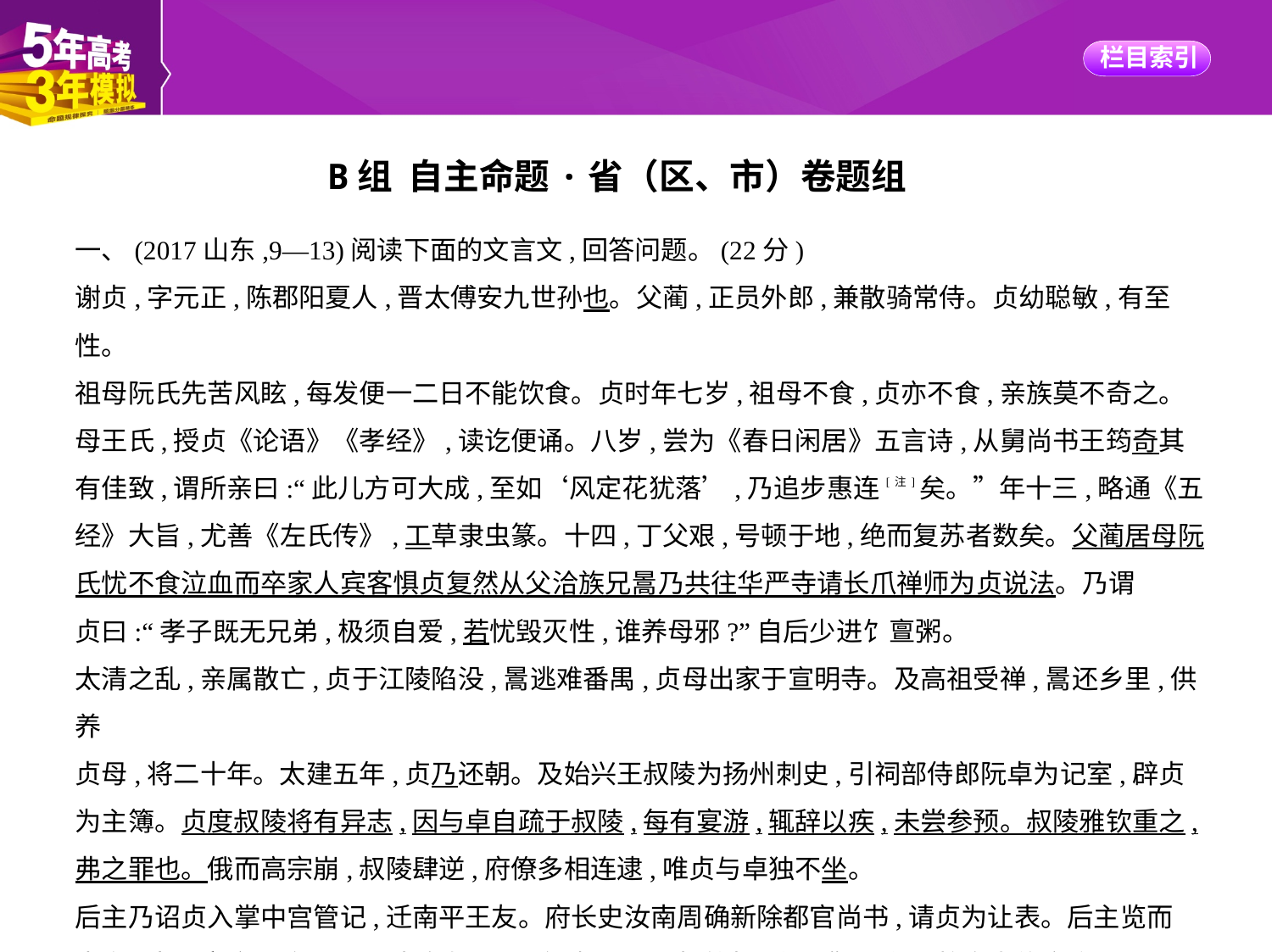

B组  自主命题·省（区、市）卷题组
一、(2017山东,9—13)阅读下面的文言文,回答问题。(22分)
谢贞,字元正,陈郡阳夏人,晋太傅安九世孙也。父蔺,正员外郎,兼散骑常侍。贞幼聪敏,有至性。
祖母阮氏先苦风眩,每发便一二日不能饮食。贞时年七岁,祖母不食,贞亦不食,亲族莫不奇之。
母王氏,授贞《论语》《孝经》,读讫便诵。八岁,尝为《春日闲居》五言诗,从舅尚书王筠奇其
有佳致,谓所亲曰:“此儿方可大成,至如‘风定花犹落’,乃追步惠连[注]矣。”年十三,略通《五
经》大旨,尤善《左氏传》,工草隶虫篆。十四,丁父艰,号顿于地,绝而复苏者数矣。父蔺居母阮
氏忧不食泣血而卒家人宾客惧贞复然从父洽族兄暠乃共往华严寺请长爪禅师为贞说法。乃谓
贞曰:“孝子既无兄弟,极须自爱,若忧毁灭性,谁养母邪?”自后少进饣亶粥。
太清之乱,亲属散亡,贞于江陵陷没,暠逃难番禺,贞母出家于宣明寺。及高祖受禅,暠还乡里,供养
贞母,将二十年。太建五年,贞乃还朝。及始兴王叔陵为扬州刺史,引祠部侍郎阮卓为记室,辟贞
为主簿。贞度叔陵将有异志,因与卓自疏于叔陵,每有宴游,辄辞以疾,未尝参预。叔陵雅钦重之,
弗之罪也。俄而高宗崩,叔陵肆逆,府僚多相连逮,唯贞与卓独不坐。
后主乃诏贞入掌中宫管记,迁南平王友。府长史汝南周确新除都官尚书,请贞为让表。后主览而
奇之,尝因宴席问确曰:“卿表自制邪?”确对曰:“臣表谢贞所作。”后主因敕舍人施文庆曰: